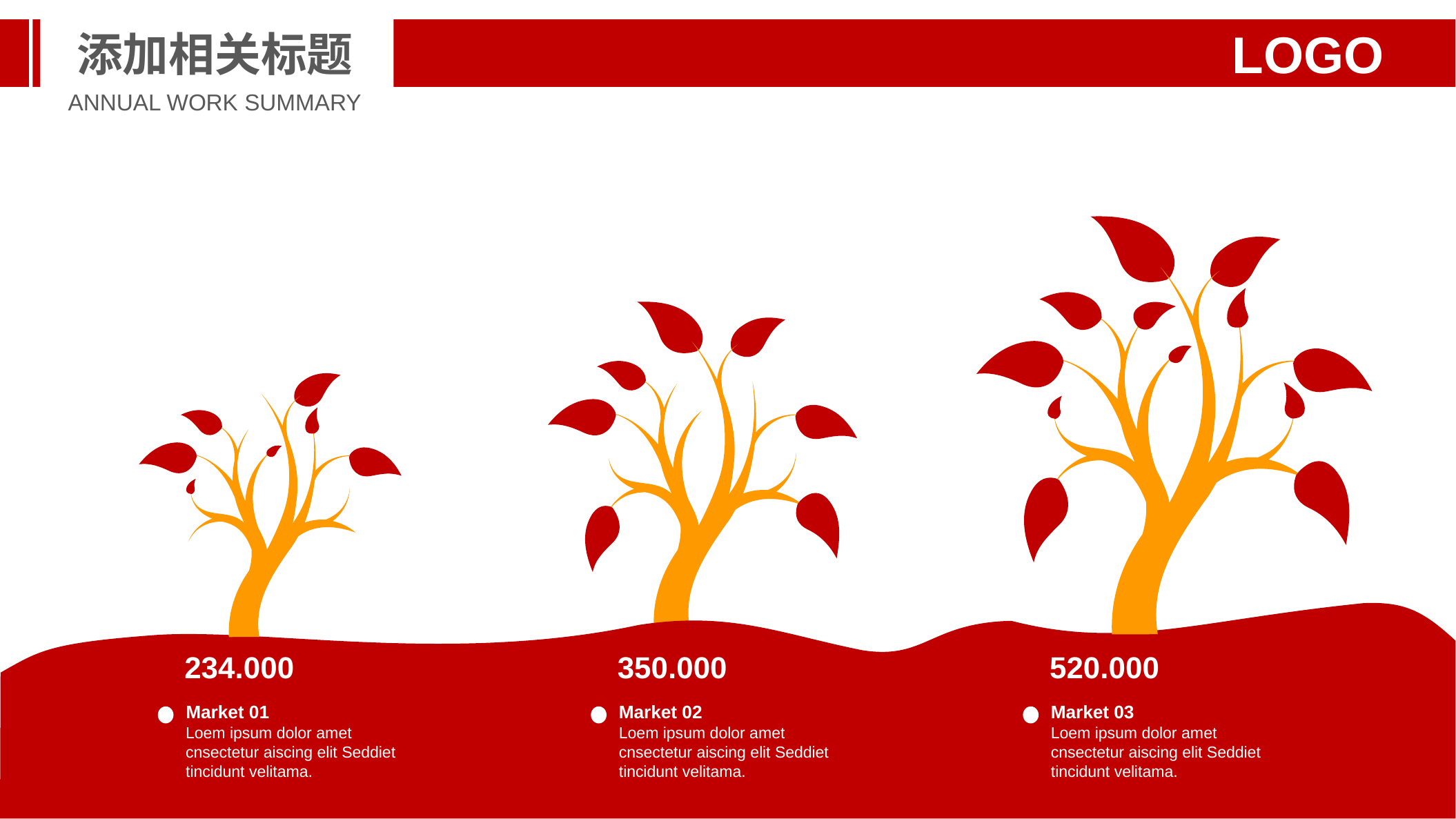

添加相关标题
LOGO
ANNUAL WORK SUMMARY

234.000
Market 01
Loem ipsum dolor amet cnsectetur aiscing elit Seddiet tincidunt velitama.

350.000
Market 02
Loem ipsum dolor amet cnsectetur aiscing elit Seddiet tincidunt velitama.

520.000
Market 03
Loem ipsum dolor amet cnsectetur aiscing elit Seddiet tincidunt velitama.